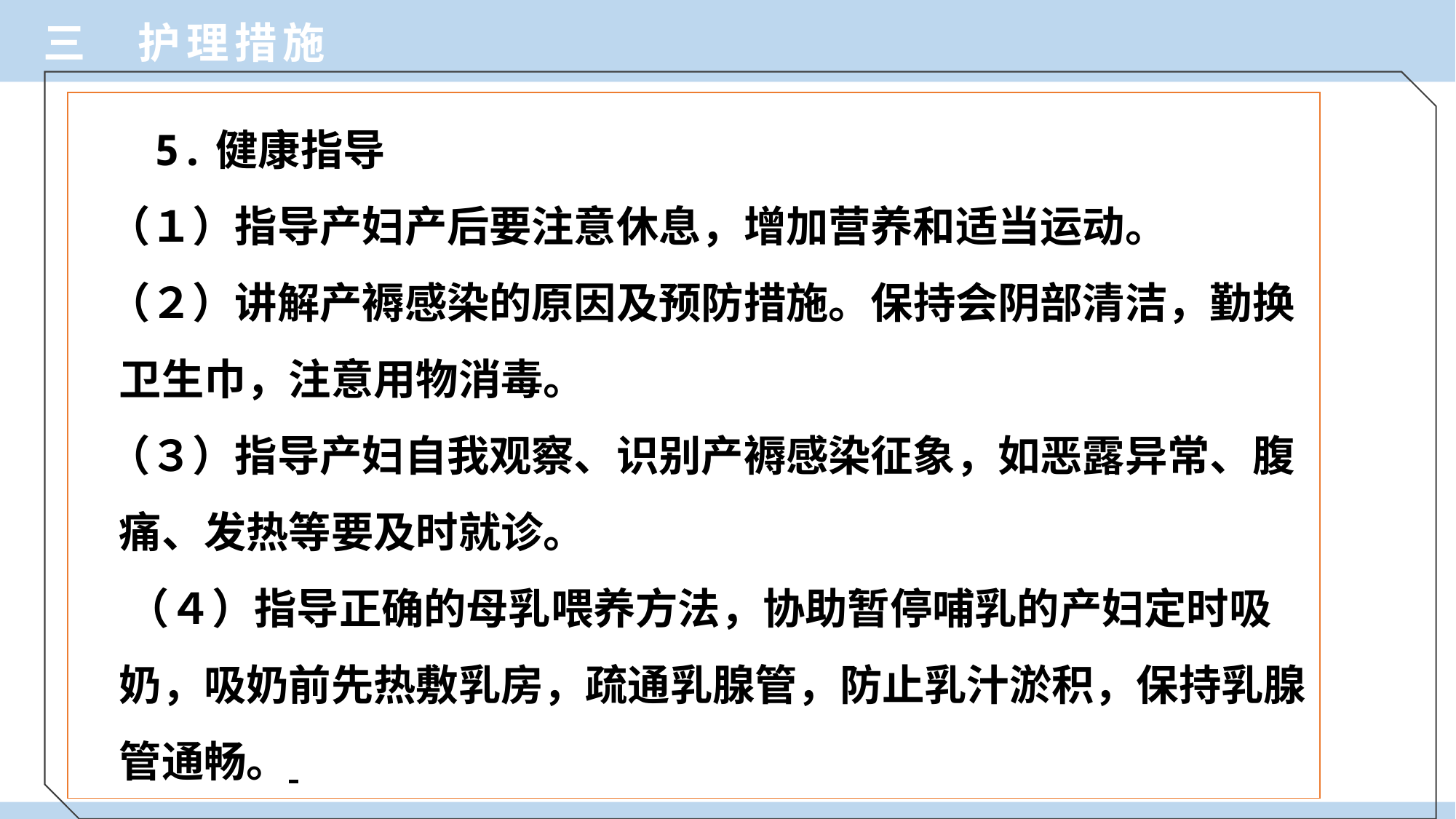

三   护理措施

   5.健康指导
  （１）指导产妇产后要注意休息，增加营养和适当运动。
  （２）讲解产褥感染的原因及预防措施。保持会阴部清洁，勤换卫生巾，注意用物消毒。
  （３）指导产妇自我观察、识别产褥感染征象，如恶露异常、腹痛、发热等要及时就诊。
    （４）指导正确的母乳喂养方法，协助暂停哺乳的产妇定时吸奶，吸奶前先热敷乳房，疏通乳腺管，防止乳汁淤积，保持乳腺管通畅。